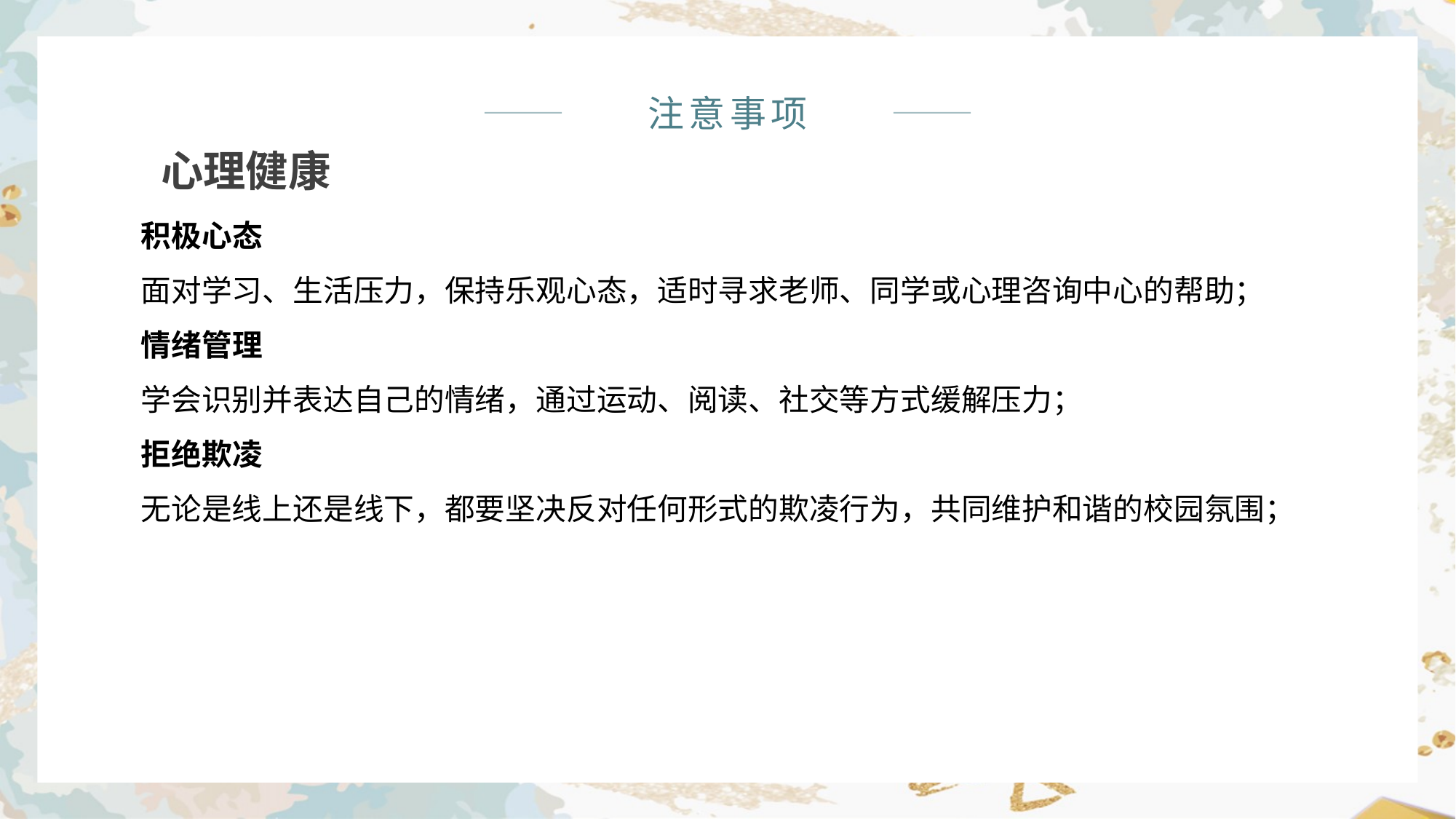

注意事项
心理健康
积极心态
面对学习、生活压力，保持乐观心态，适时寻求老师、同学或心理咨询中心的帮助；
情绪管理
学会识别并表达自己的情绪，通过运动、阅读、社交等方式缓解压力；
拒绝欺凌
无论是线上还是线下，都要坚决反对任何形式的欺凌行为，共同维护和谐的校园氛围；